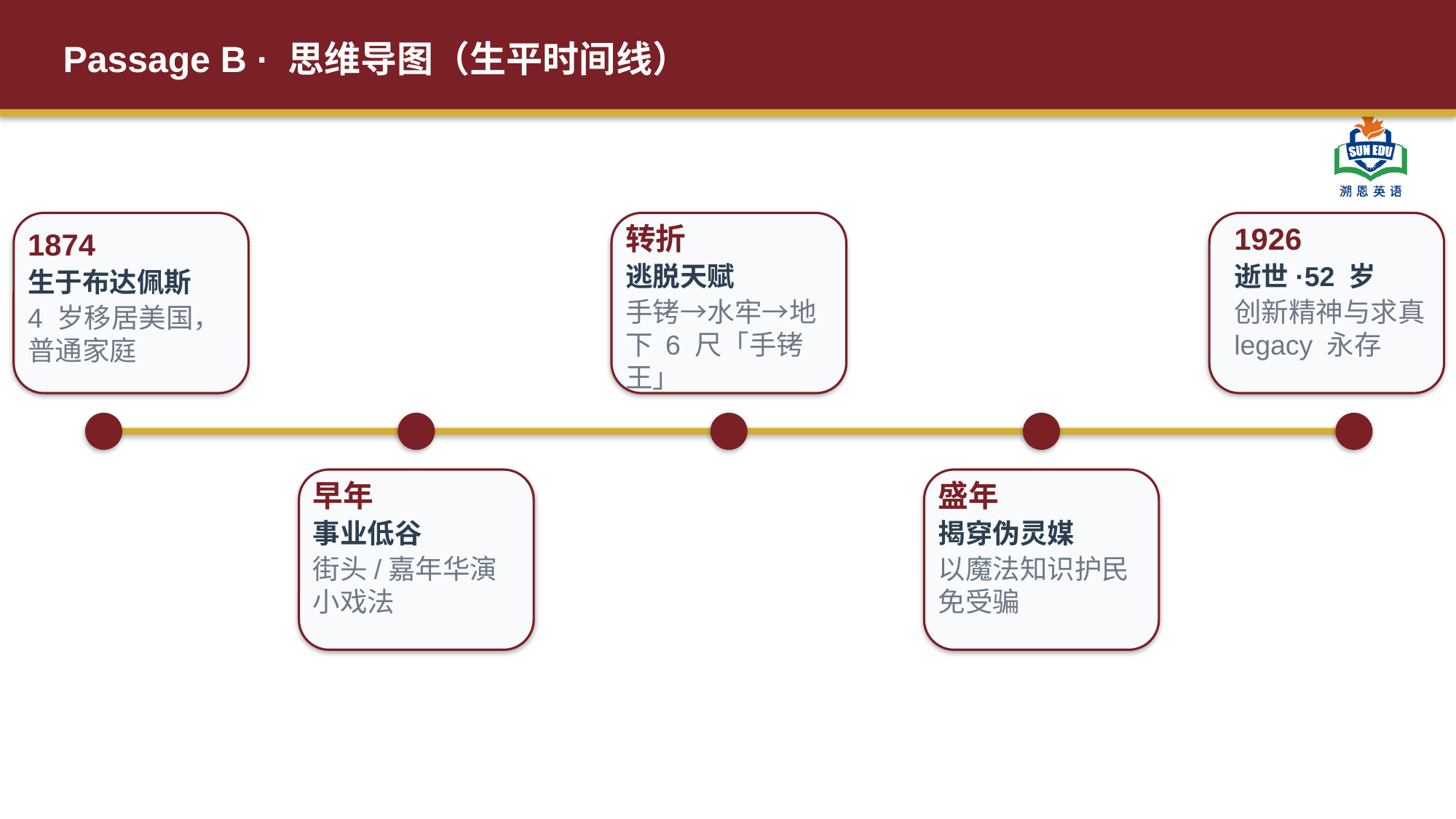

Passage B · 思维导图（生平时间线）

转折
逃脱天赋
手铐→水牢→地下 6 尺「手铐王」
1926
逝世·52 岁
创新精神与求真 legacy 永存
1874
生于布达佩斯
4 岁移居美国，普通家庭

早年
事业低谷
街头/嘉年华演小戏法
盛年
揭穿伪灵媒
以魔法知识护民免受骗